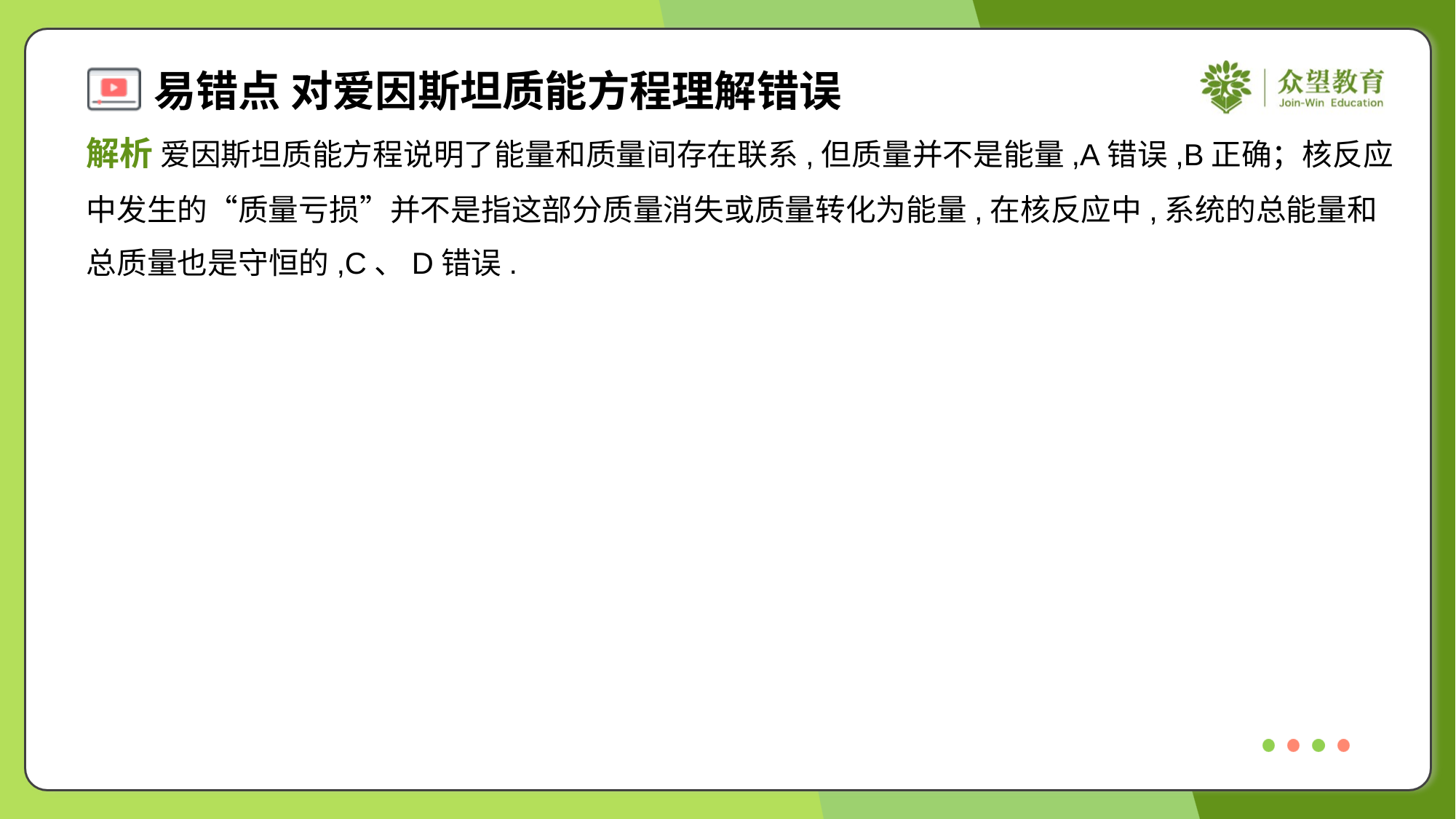

解析 爱因斯坦质能方程说明了能量和质量间存在联系,但质量并不是能量,A错误,B正确；核反应
中发生的“质量亏损”并不是指这部分质量消失或质量转化为能量,在核反应中,系统的总能量和
总质量也是守恒的,C、D错误.